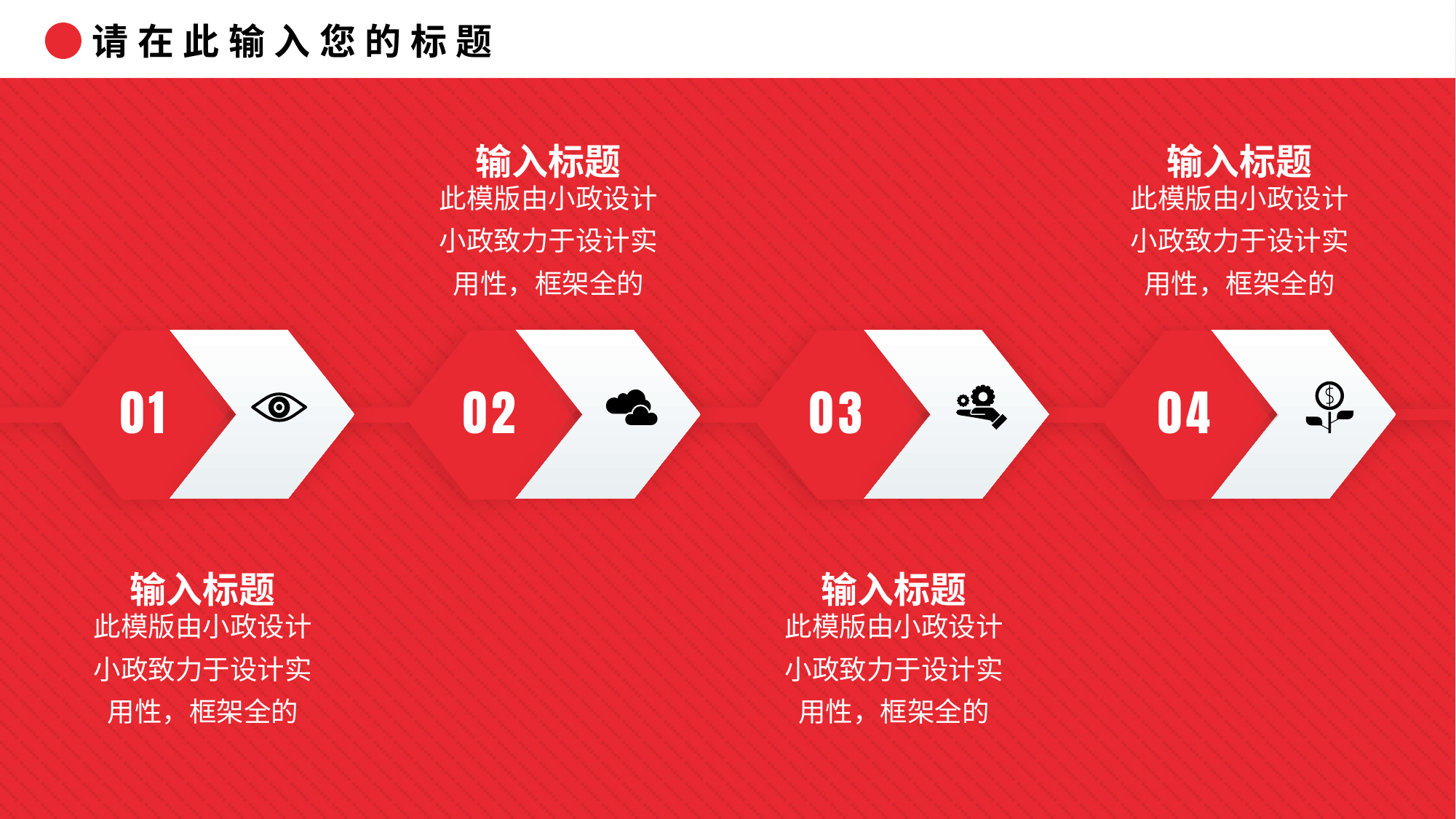

请在此输入您的标题

输入标题
此模版由小政设计小政致力于设计实用性，框架全的
输入标题
此模版由小政设计小政致力于设计实用性，框架全的

01
02
03
04

输入标题
此模版由小政设计小政致力于设计实用性，框架全的
输入标题
此模版由小政设计小政致力于设计实用性，框架全的